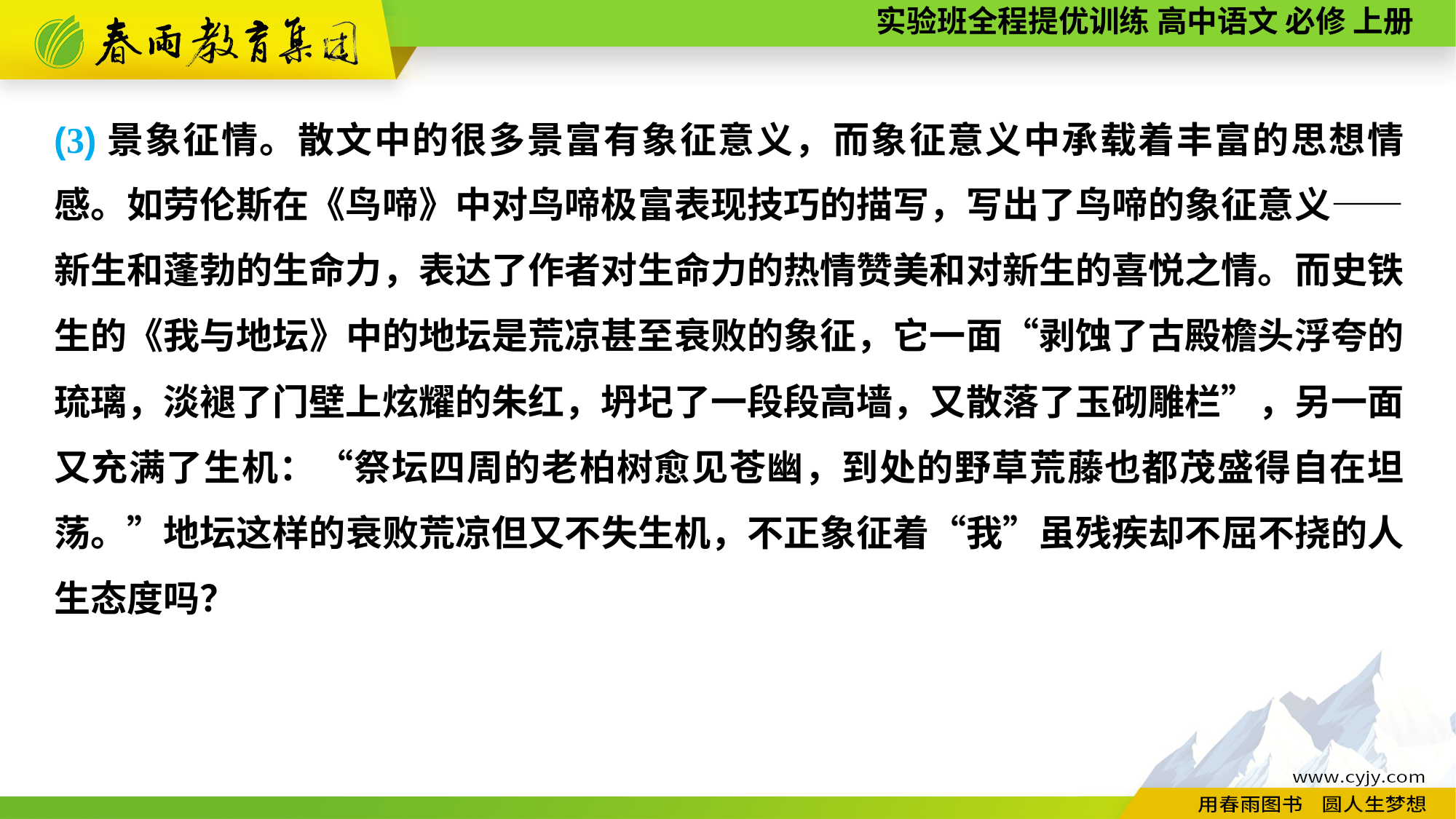

(3)景象征情。散文中的很多景富有象征意义，而象征意义中承载着丰富的思想情感。如劳伦斯在《鸟啼》中对鸟啼极富表现技巧的描写，写出了鸟啼的象征意义——新生和蓬勃的生命力，表达了作者对生命力的热情赞美和对新生的喜悦之情。而史铁生的《我与地坛》中的地坛是荒凉甚至衰败的象征，它一面“剥蚀了古殿檐头浮夸的琉璃，淡褪了门壁上炫耀的朱红，坍圮了一段段高墙，又散落了玉砌雕栏”，另一面又充满了生机：“祭坛四周的老柏树愈见苍幽，到处的野草荒藤也都茂盛得自在坦荡。”地坛这样的衰败荒凉但又不失生机，不正象征着“我”虽残疾却不屈不挠的人生态度吗？